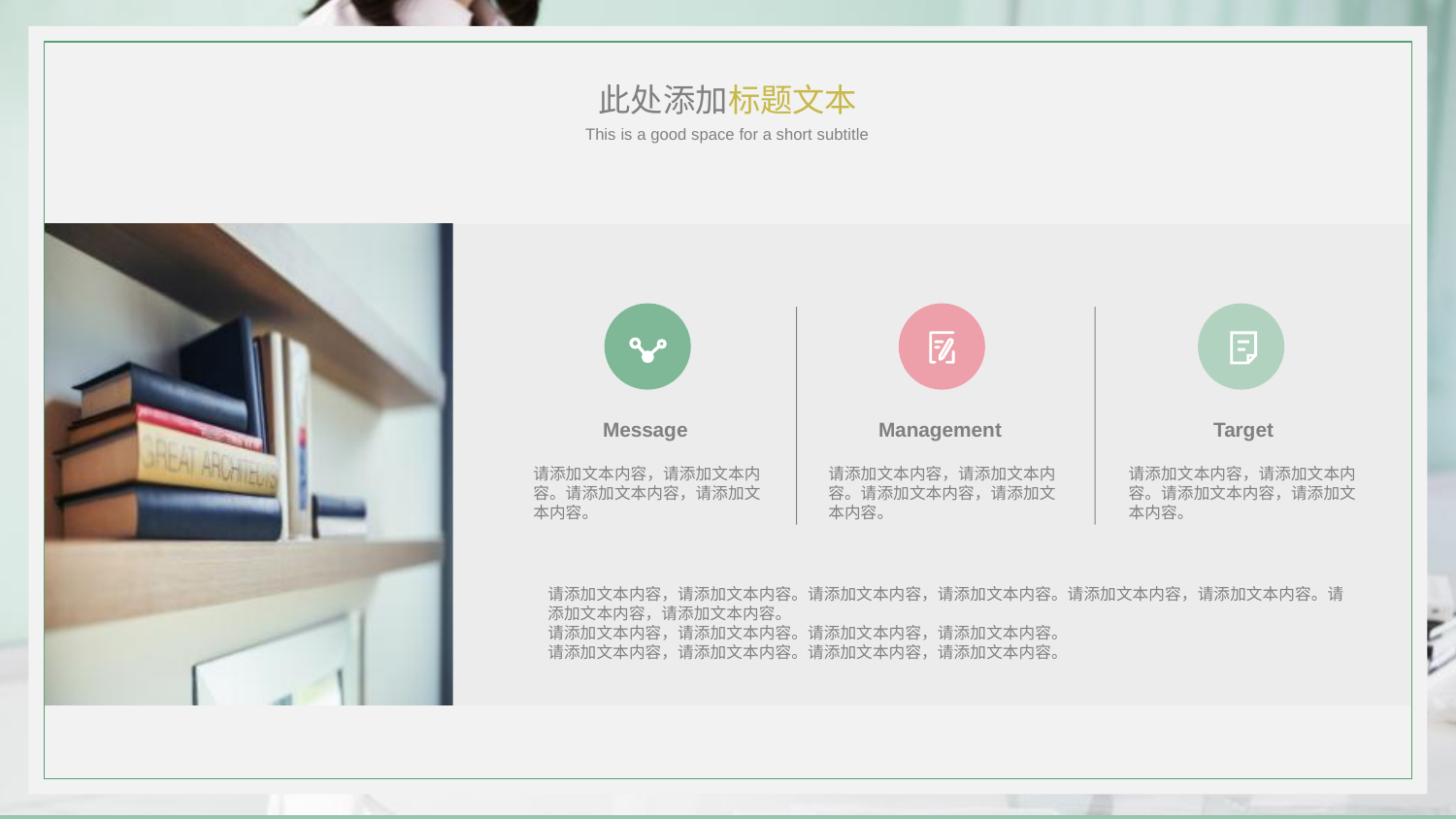

此处添加标题文本
This is a good space for a short subtitle

Message
Management
Target
请添加文本内容，请添加文本内容。请添加文本内容，请添加文本内容。
请添加文本内容，请添加文本内容。请添加文本内容，请添加文本内容。
请添加文本内容，请添加文本内容。请添加文本内容，请添加文本内容。
请添加文本内容，请添加文本内容。请添加文本内容，请添加文本内容。请添加文本内容，请添加文本内容。请添加文本内容，请添加文本内容。
请添加文本内容，请添加文本内容。请添加文本内容，请添加文本内容。
请添加文本内容，请添加文本内容。请添加文本内容，请添加文本内容。